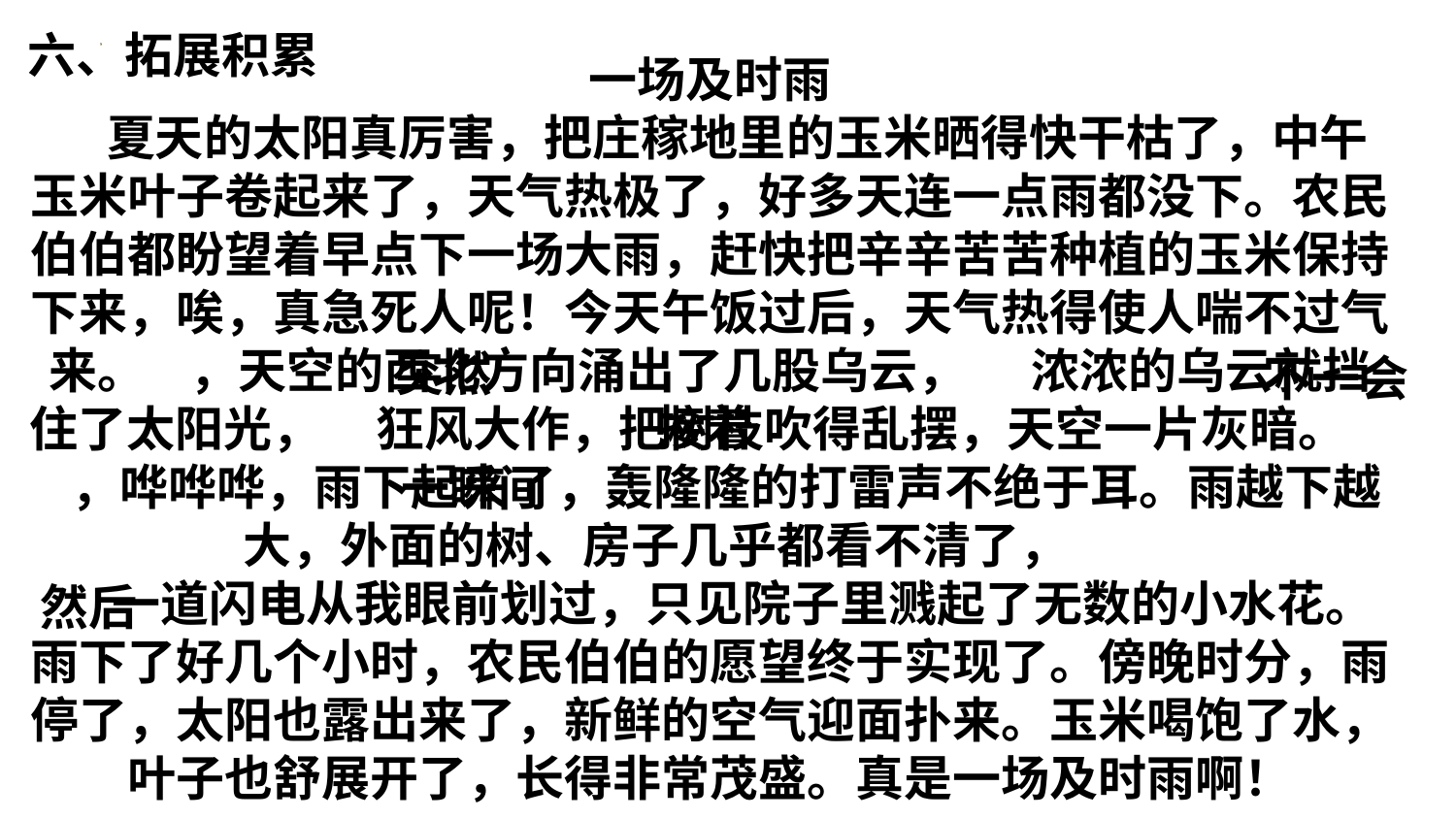

六、拓展积累
一场及时雨
    夏天的太阳真厉害，把庄稼地里的玉米晒得快干枯了，中午玉米叶子卷起来了，天气热极了，好多天连一点雨都没下。农民伯伯都盼望着早点下一场大雨，赶快把辛辛苦苦种植的玉米保持下来，唉，真急死人呢！今天午饭过后，天气热得使人喘不过气来。    ，天空的西北方向涌出了几股乌云，      浓浓的乌云就挡住了太阳光，     狂风大作，把树枝吹得乱摆，天空一片灰暗。        ，哗哗哗，雨下起来了，轰隆隆的打雷声不绝于耳。雨越下越大，外面的树、房子几乎都看不清了，
     一道闪电从我眼前划过，只见院子里溅起了无数的小水花。雨下了好几个小时，农民伯伯的愿望终于实现了。傍晚时分，雨停了，太阳也露出来了，新鲜的空气迎面扑来。玉米喝饱了水，叶子也舒展开了，长得非常茂盛。真是一场及时雨啊！
突然
不一会
接着
 一瞬间
然后